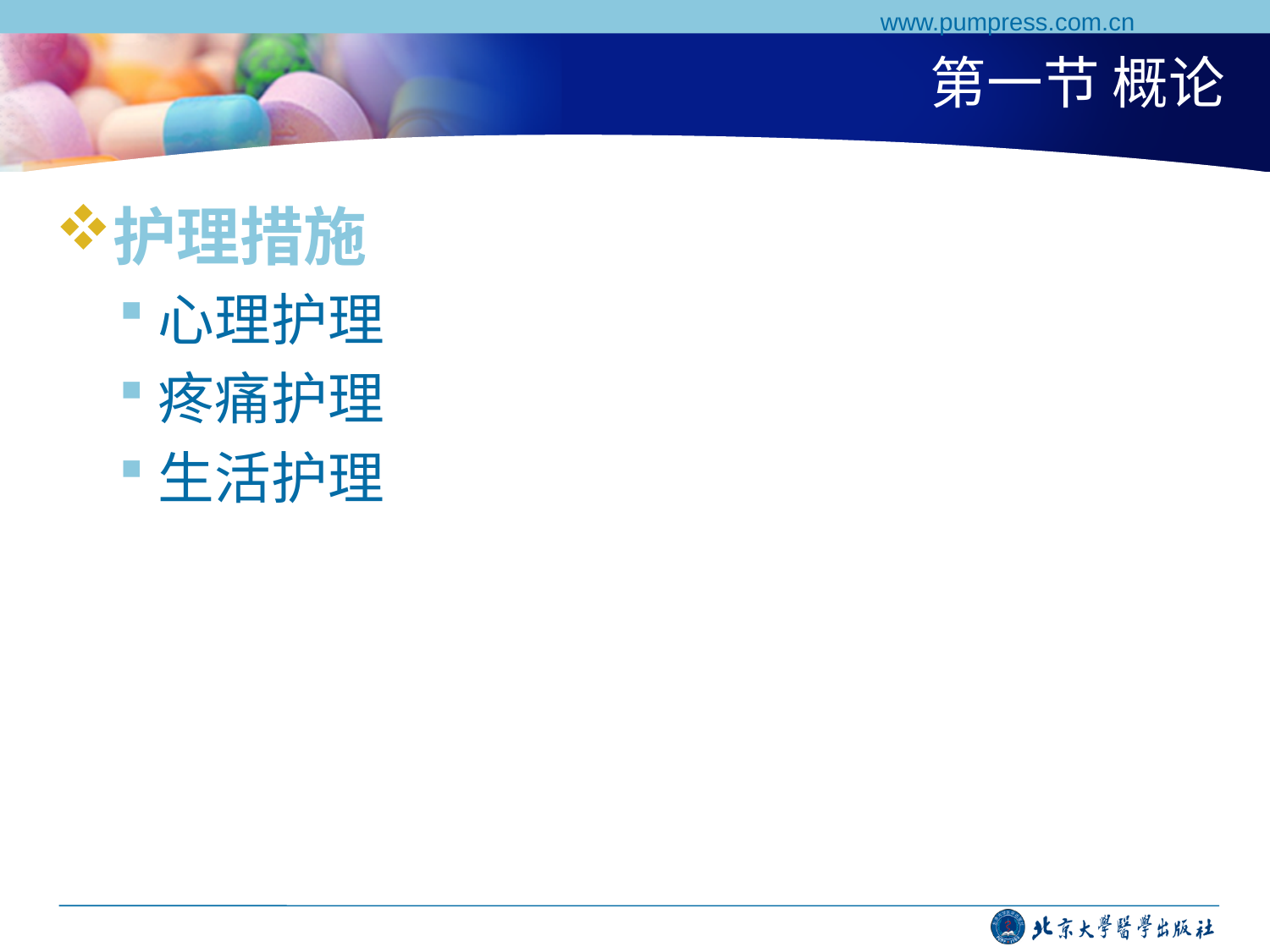

www.pumpress.com.cn
# 第一节 概论
护理措施
心理护理
疼痛护理
生活护理